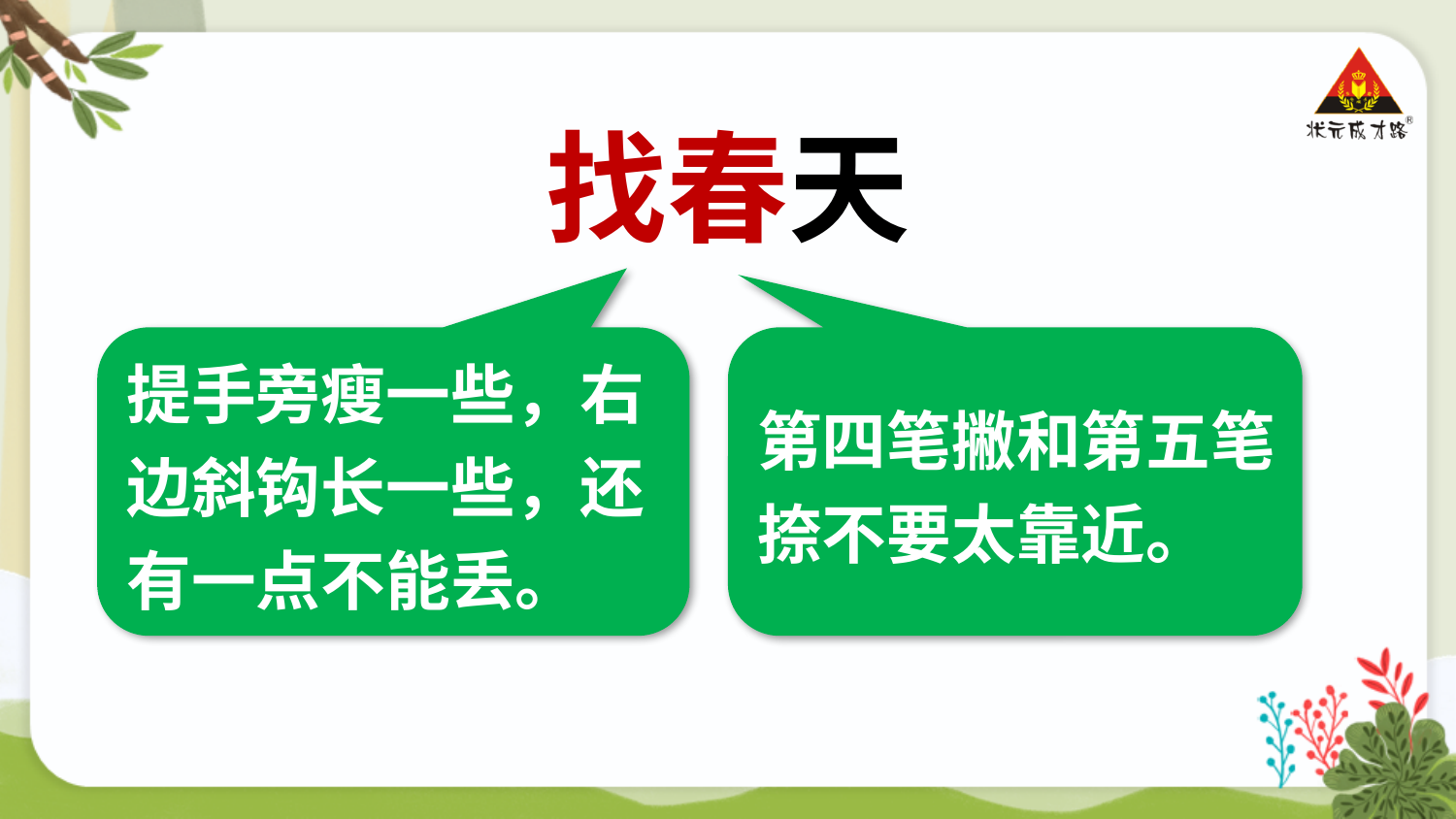

找春天
提手旁瘦一些，右边斜钩长一些，还有一点不能丢。
第四笔撇和第五笔捺不要太靠近。